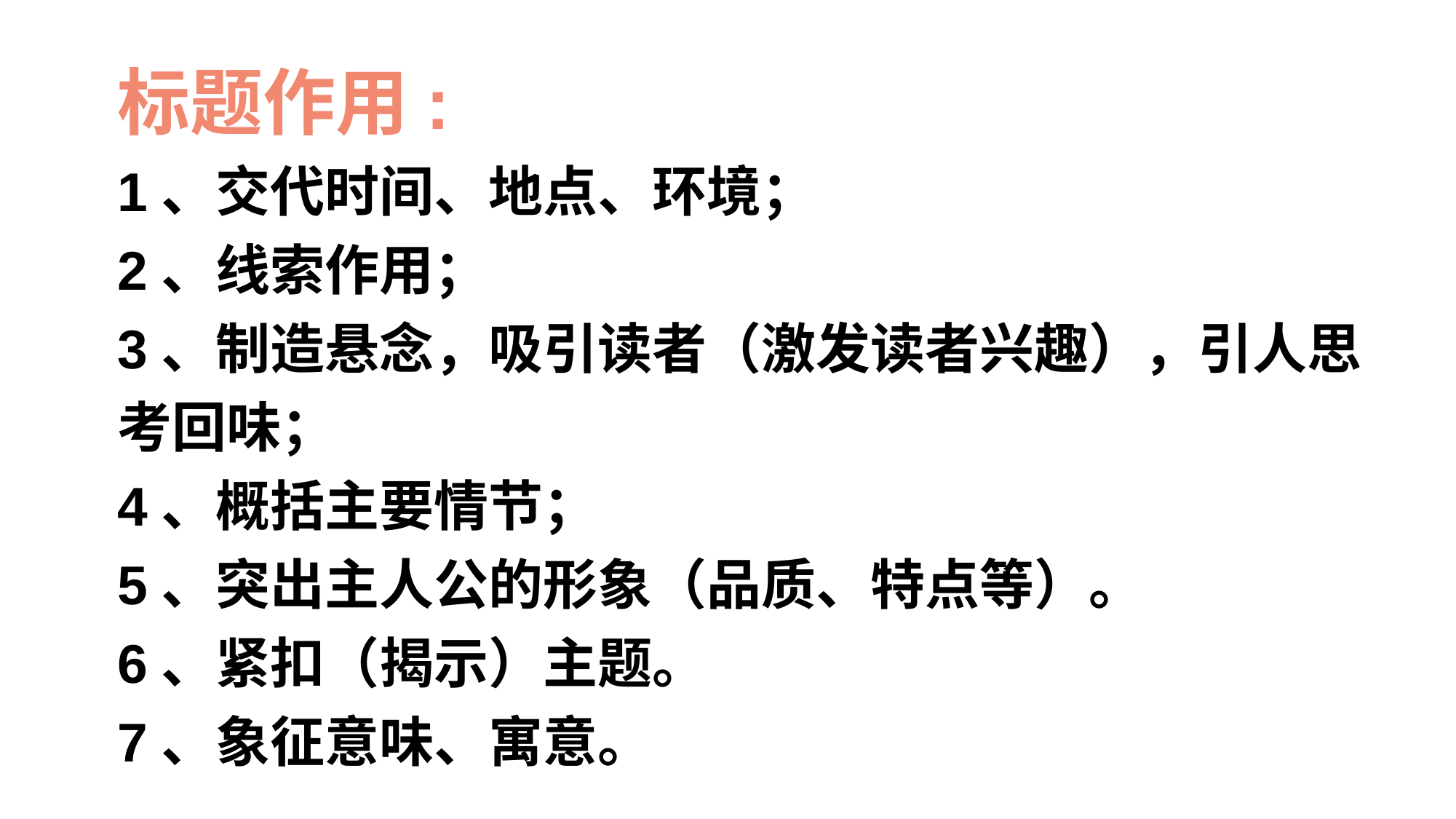

标题作用:
1、交代时间、地点、环境；
2、线索作用；
3、制造悬念，吸引读者（激发读者兴趣），引人思考回味；
4、概括主要情节；
5、突出主人公的形象（品质、特点等）。
6、紧扣（揭示）主题。
7、象征意味、寓意。